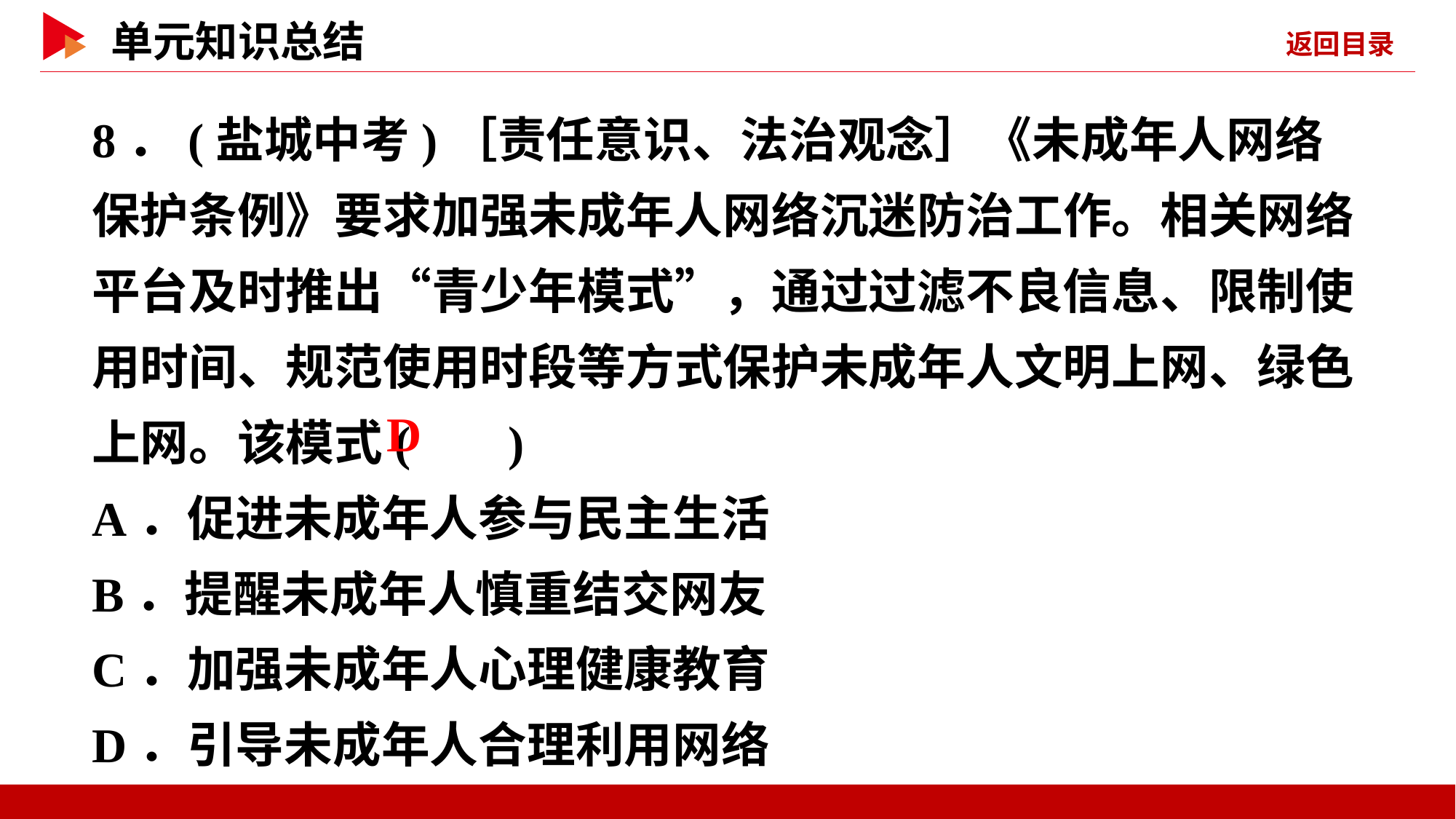

8．(盐城中考)［责任意识、法治观念］《未成年人网络保护条例》要求加强未成年人网络沉迷防治工作。相关网络平台及时推出“青少年模式”，通过过滤不良信息、限制使用时间、规范使用时段等方式保护未成年人文明上网、绿色上网。该模式(        )
A．促进未成年人参与民主生活
B．提醒未成年人慎重结交网友
C．加强未成年人心理健康教育
D．引导未成年人合理利用网络
   D